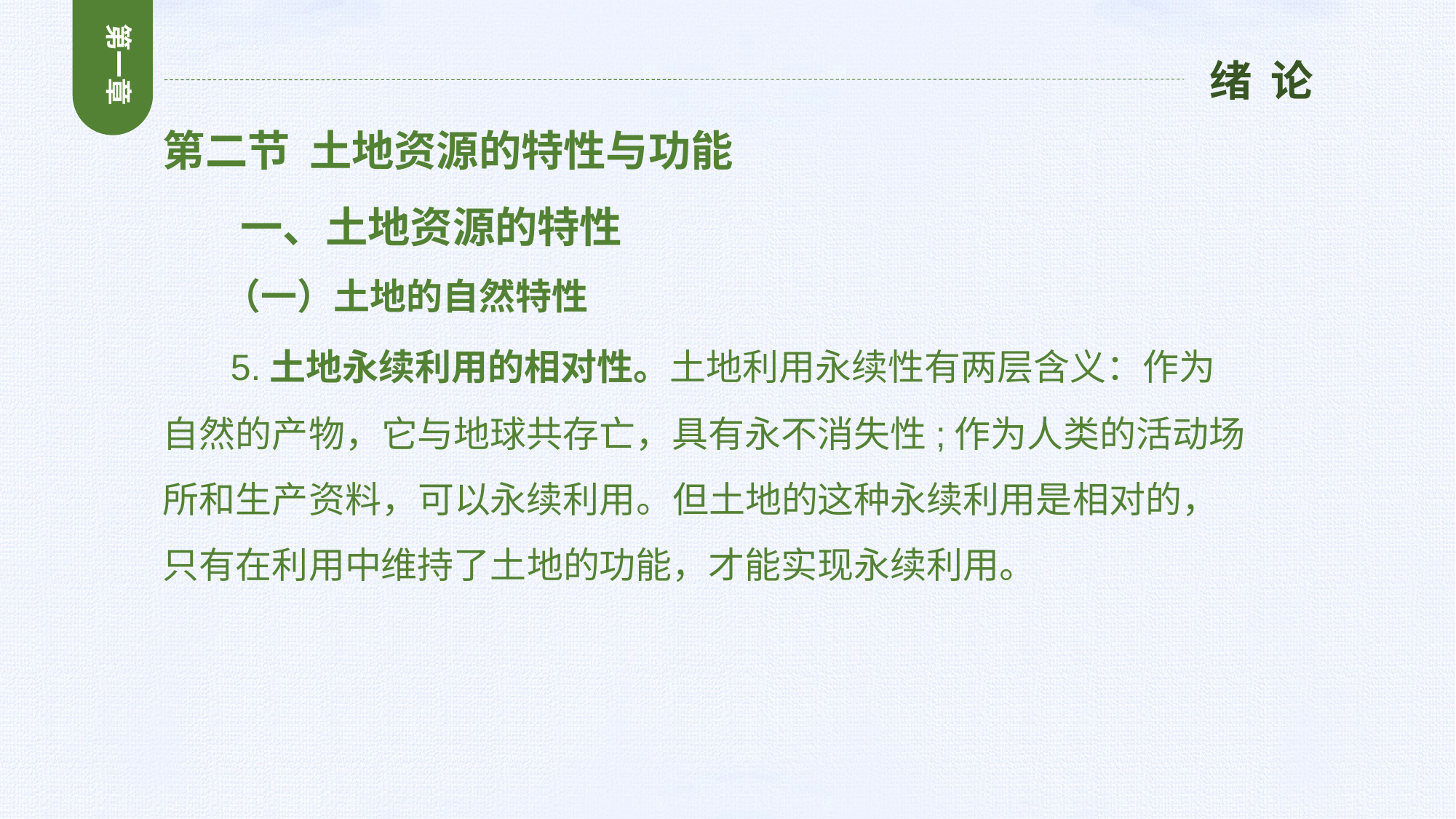

第一章
绪  论
第二节  土地资源的特性与功能
       一、土地资源的特性
        （一）土地的自然特性

      5.土地永续利用的相对性。土地利用永续性有两层含义：作为自然的产物，它与地球共存亡，具有永不消失性;作为人类的活动场所和生产资料，可以永续利用。但土地的这种永续利用是相对的，只有在利用中维持了土地的功能，才能实现永续利用。